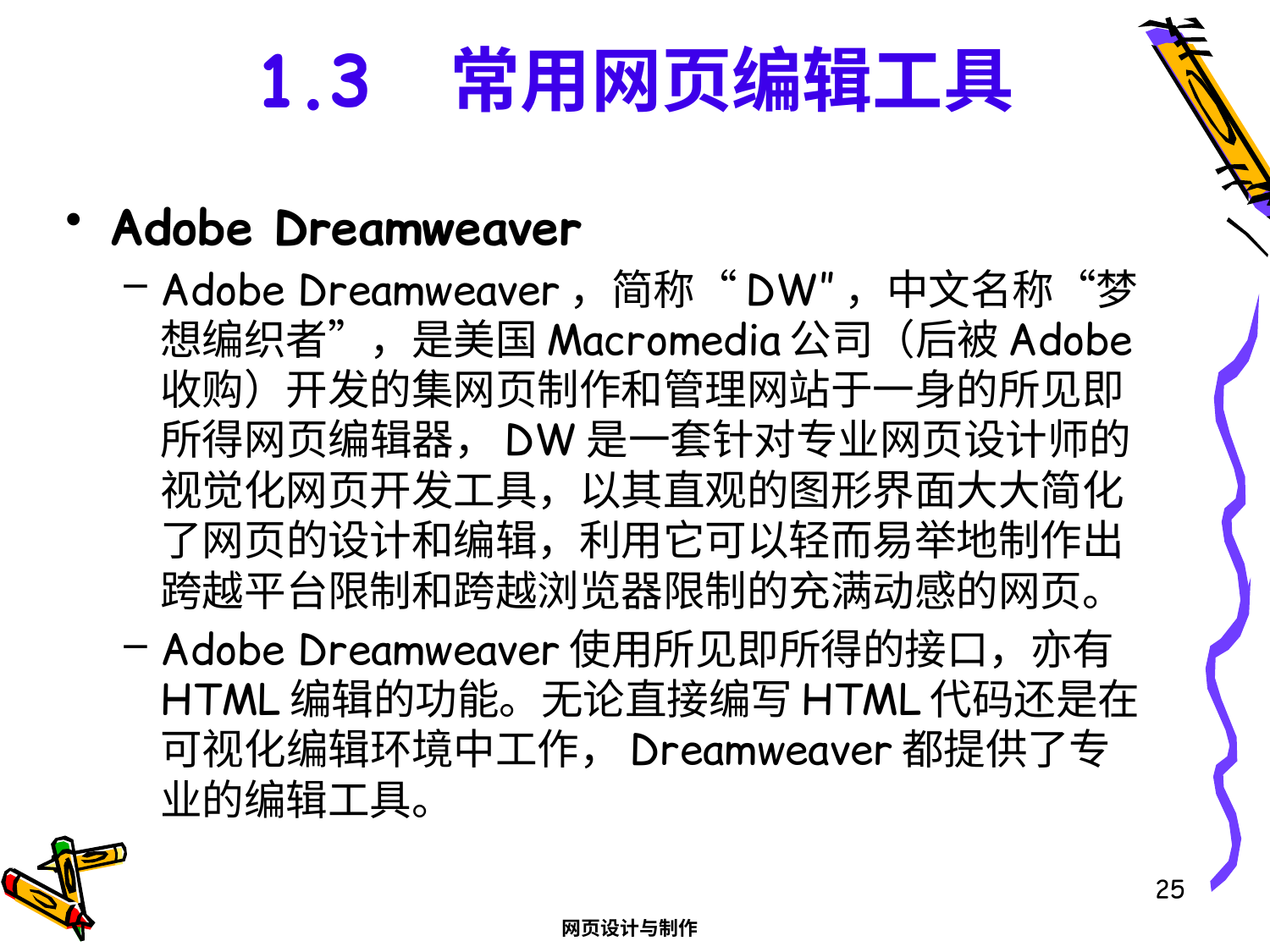

# 1.3  常用网页编辑工具
Adobe Dreamweaver
Adobe Dreamweaver，简称“DW”，中文名称“梦想编织者”，是美国Macromedia公司（后被Adobe收购）开发的集网页制作和管理网站于一身的所见即所得网页编辑器，DW是一套针对专业网页设计师的视觉化网页开发工具，以其直观的图形界面大大简化了网页的设计和编辑，利用它可以轻而易举地制作出跨越平台限制和跨越浏览器限制的充满动感的网页。
Adobe Dreamweaver使用所见即所得的接口，亦有HTML编辑的功能。无论直接编写HTML代码还是在可视化编辑环境中工作，Dreamweaver都提供了专业的编辑工具。
25
网页设计与制作